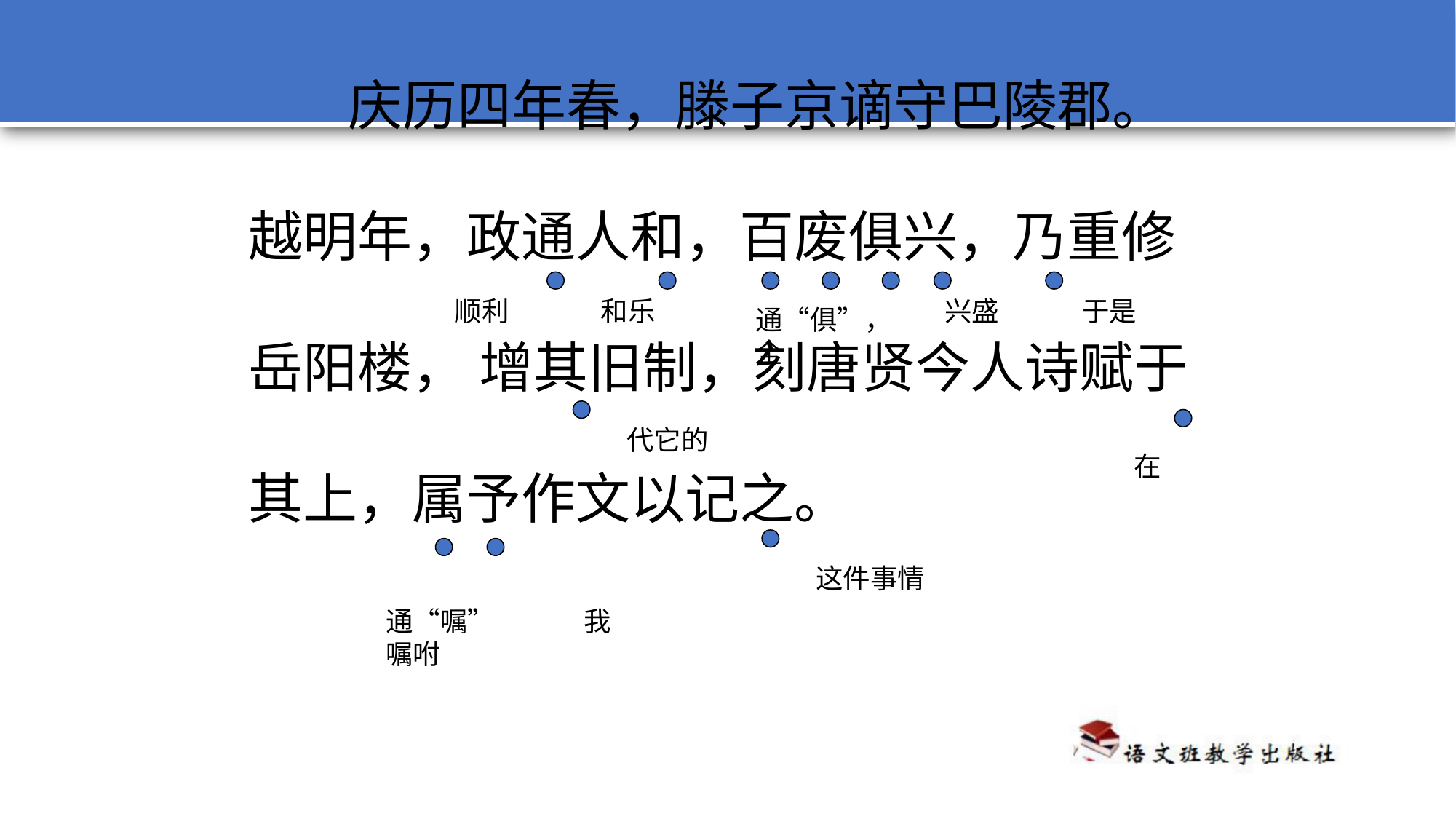

庆历四年春，滕子京谪守巴陵郡。

越明年，政通人和，百废俱兴，乃重修

岳阳楼， 增其旧制，刻唐贤今人诗赋于

其上，属予作文以记之。

顺利
和乐
兴盛
于是
通“俱”，全

代它的
在

这件事情
通“嘱” 嘱咐
我